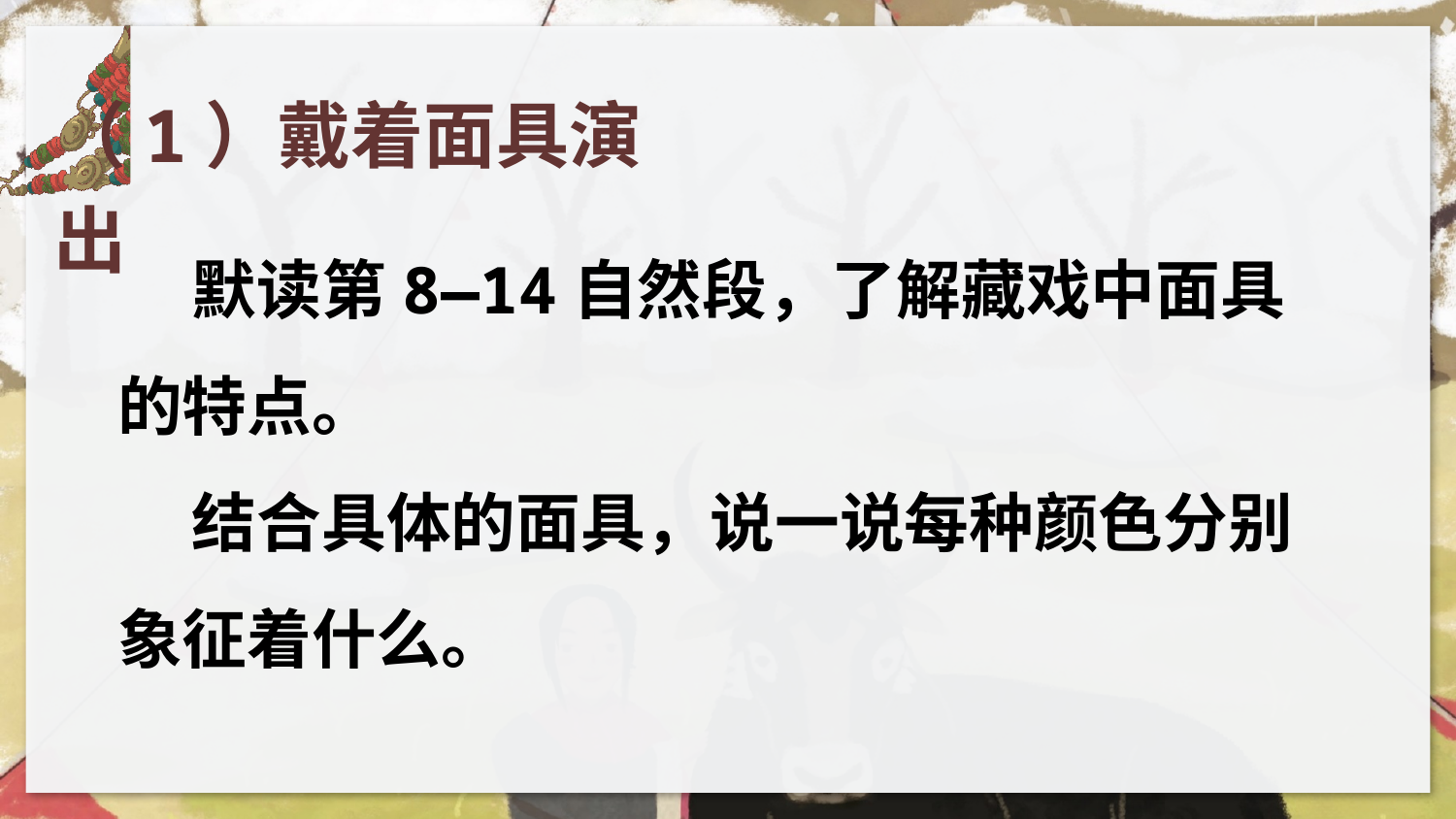

（1）戴着面具演出
    默读第8—14自然段，了解藏戏中面具的特点。
    结合具体的面具，说一说每种颜色分别象征着什么。